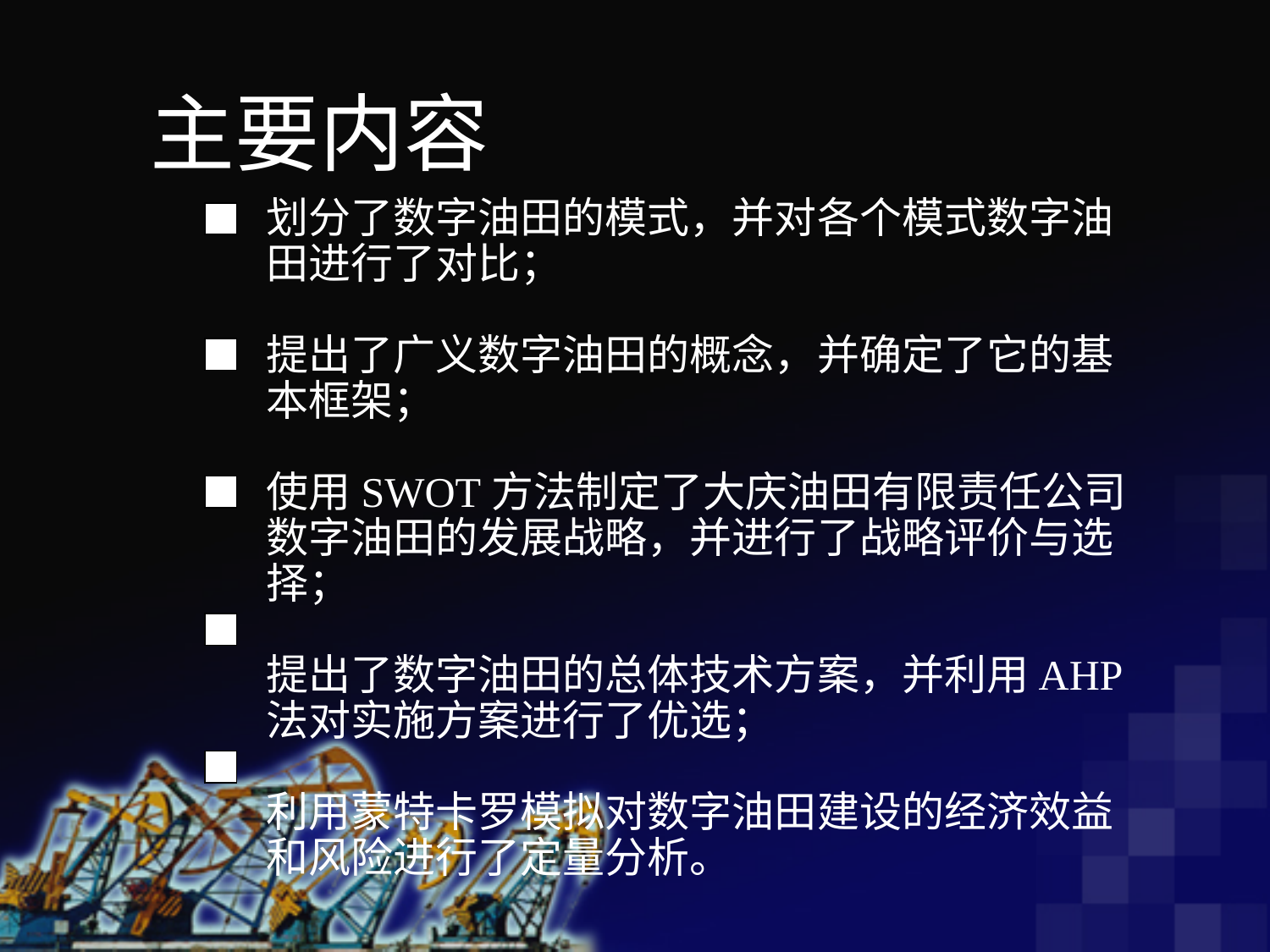

主要内容
划分了数字油田的模式，并对各个模式数字油田进行了对比；

提出了广义数字油田的概念，并确定了它的基本框架；

使用SWOT方法制定了大庆油田有限责任公司数字油田的发展战略，并进行了战略评价与选择；

提出了数字油田的总体技术方案，并利用AHP法对实施方案进行了优选；

利用蒙特卡罗模拟对数字油田建设的经济效益和风险进行了定量分析。